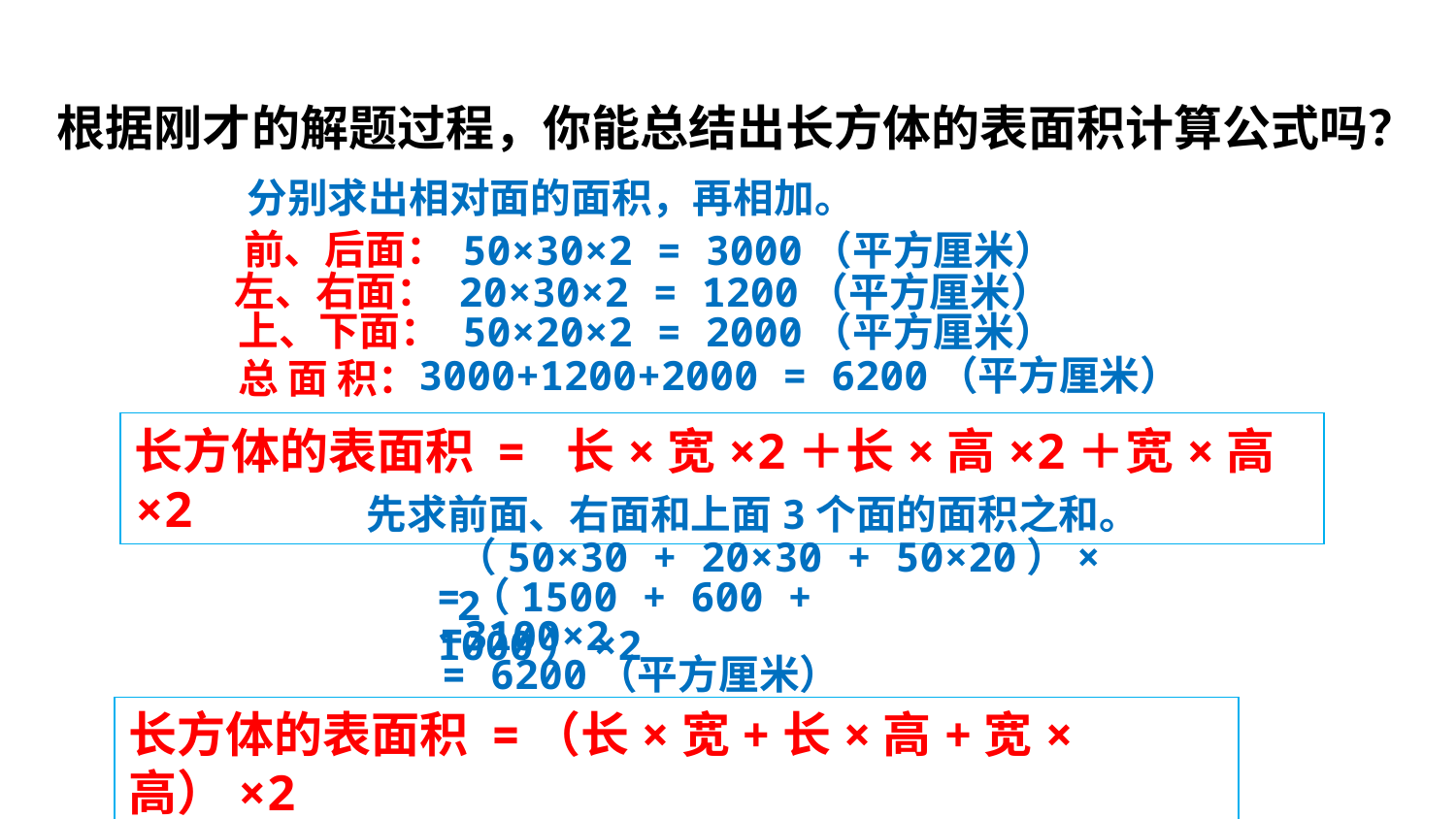

根据刚才的解题过程，你能总结出长方体的表面积计算公式吗？
  分别求出相对面的面积，再相加。
前、后面：
50×30×2 = 3000（平方厘米）
左、右面：
20×30×2 = 1200（平方厘米）
上、下面：
50×20×2 = 2000（平方厘米）
总 面 积：
3000+1200+2000 = 6200（平方厘米）
长方体的表面积 = 长×宽×2＋长×高×2＋宽×高×2
    先求前面、右面和上面3个面的面积之和。
（50×30 + 20×30 + 50×20）× 2
=（1500 + 600 + 1000）×2
=3100×2
= 6200（平方厘米）
长方体的表面积 =（长×宽+长×高+宽×高）×2